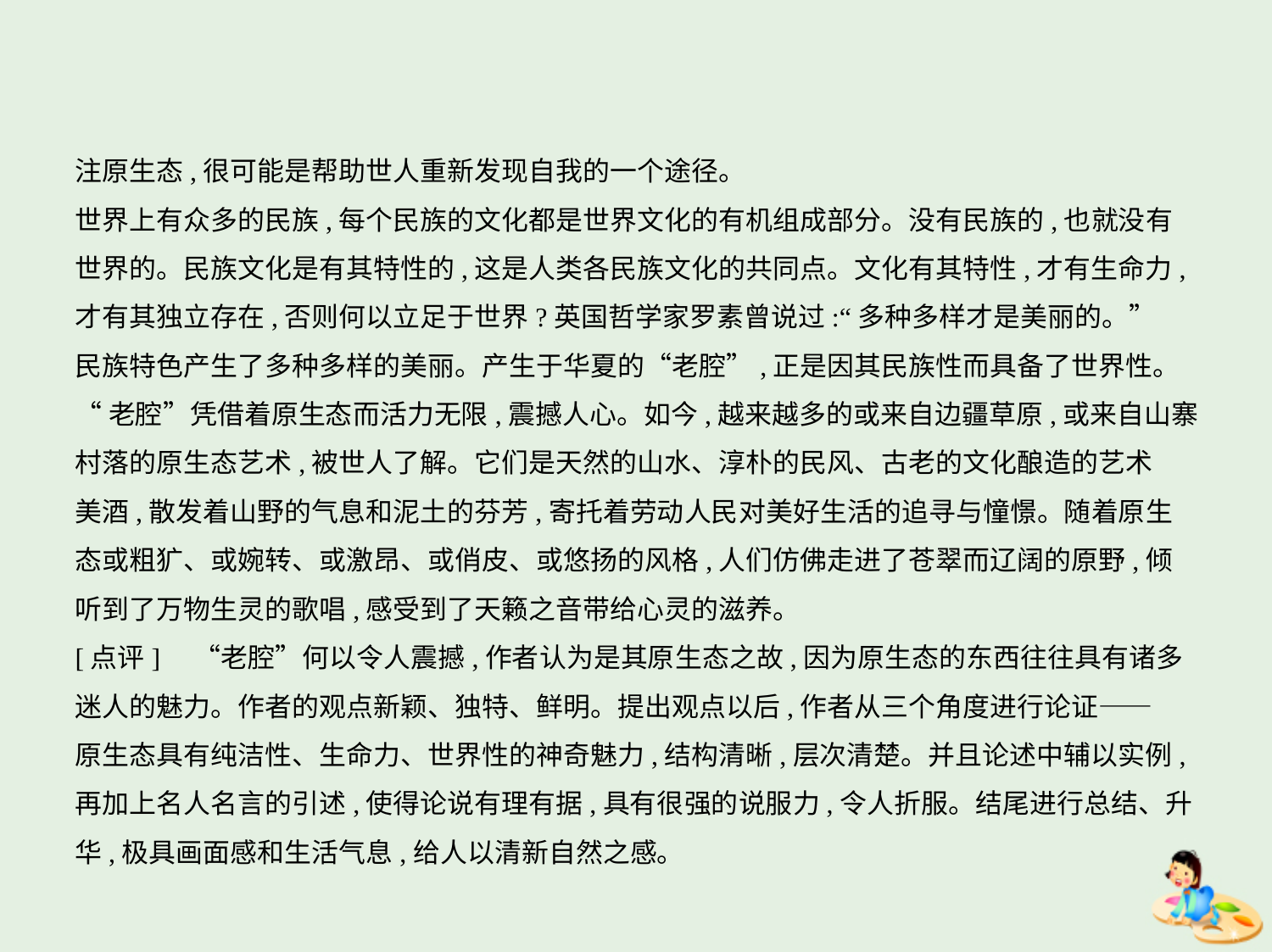

注原生态,很可能是帮助世人重新发现自我的一个途径。
世界上有众多的民族,每个民族的文化都是世界文化的有机组成部分。没有民族的,也就没有
世界的。民族文化是有其特性的,这是人类各民族文化的共同点。文化有其特性,才有生命力,
才有其独立存在,否则何以立足于世界?英国哲学家罗素曾说过:“多种多样才是美丽的。”
民族特色产生了多种多样的美丽。产生于华夏的“老腔”,正是因其民族性而具备了世界性。
“老腔”凭借着原生态而活力无限,震撼人心。如今,越来越多的或来自边疆草原,或来自山寨
村落的原生态艺术,被世人了解。它们是天然的山水、淳朴的民风、古老的文化酿造的艺术
美酒,散发着山野的气息和泥土的芬芳,寄托着劳动人民对美好生活的追寻与憧憬。随着原生
态或粗犷、或婉转、或激昂、或俏皮、或悠扬的风格,人们仿佛走进了苍翠而辽阔的原野,倾
听到了万物生灵的歌唱,感受到了天籁之音带给心灵的滋养。
[点评]　“老腔”何以令人震撼,作者认为是其原生态之故,因为原生态的东西往往具有诸多
迷人的魅力。作者的观点新颖、独特、鲜明。提出观点以后,作者从三个角度进行论证——
原生态具有纯洁性、生命力、世界性的神奇魅力,结构清晰,层次清楚。并且论述中辅以实例,
再加上名人名言的引述,使得论说有理有据,具有很强的说服力,令人折服。结尾进行总结、升
华,极具画面感和生活气息,给人以清新自然之感。